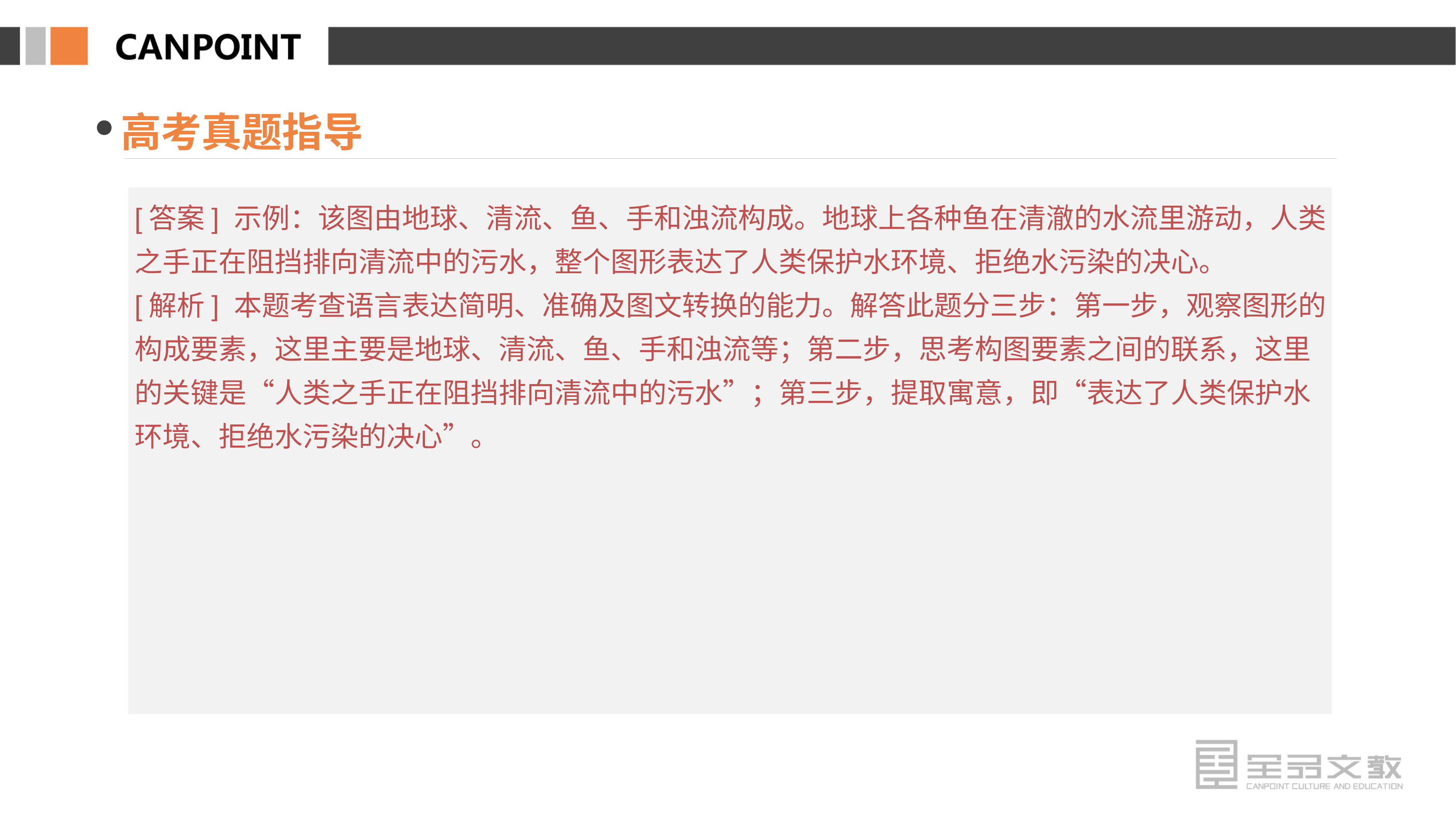

高考真题指导

[答案] 示例：该图由地球、清流、鱼、手和浊流构成。地球上各种鱼在清澈的水流里游动，人类之手正在阻挡排向清流中的污水，整个图形表达了人类保护水环境、拒绝水污染的决心。
[解析] 本题考查语言表达简明、准确及图文转换的能力。解答此题分三步：第一步，观察图形的构成要素，这里主要是地球、清流、鱼、手和浊流等；第二步，思考构图要素之间的联系，这里的关键是“人类之手正在阻挡排向清流中的污水”；第三步，提取寓意，即“表达了人类保护水环境、拒绝水污染的决心”。